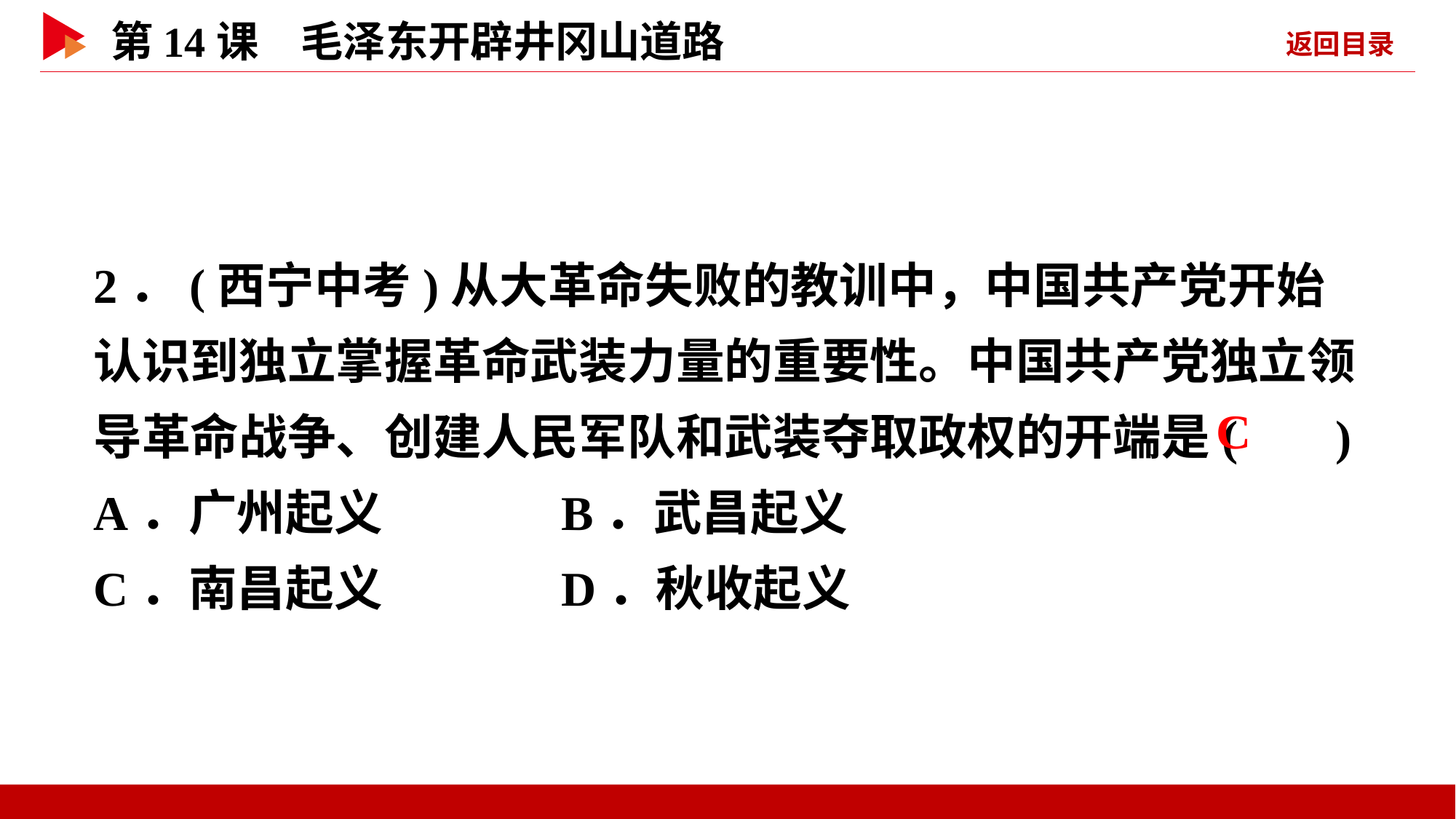

2．(西宁中考)从大革命失败的教训中，中国共产党开始认识到独立掌握革命武装力量的重要性。中国共产党独立领导革命战争、创建人民军队和武装夺取政权的开端是(        )
A．广州起义               B．武昌起义
C．南昌起义               D．秋收起义
   C